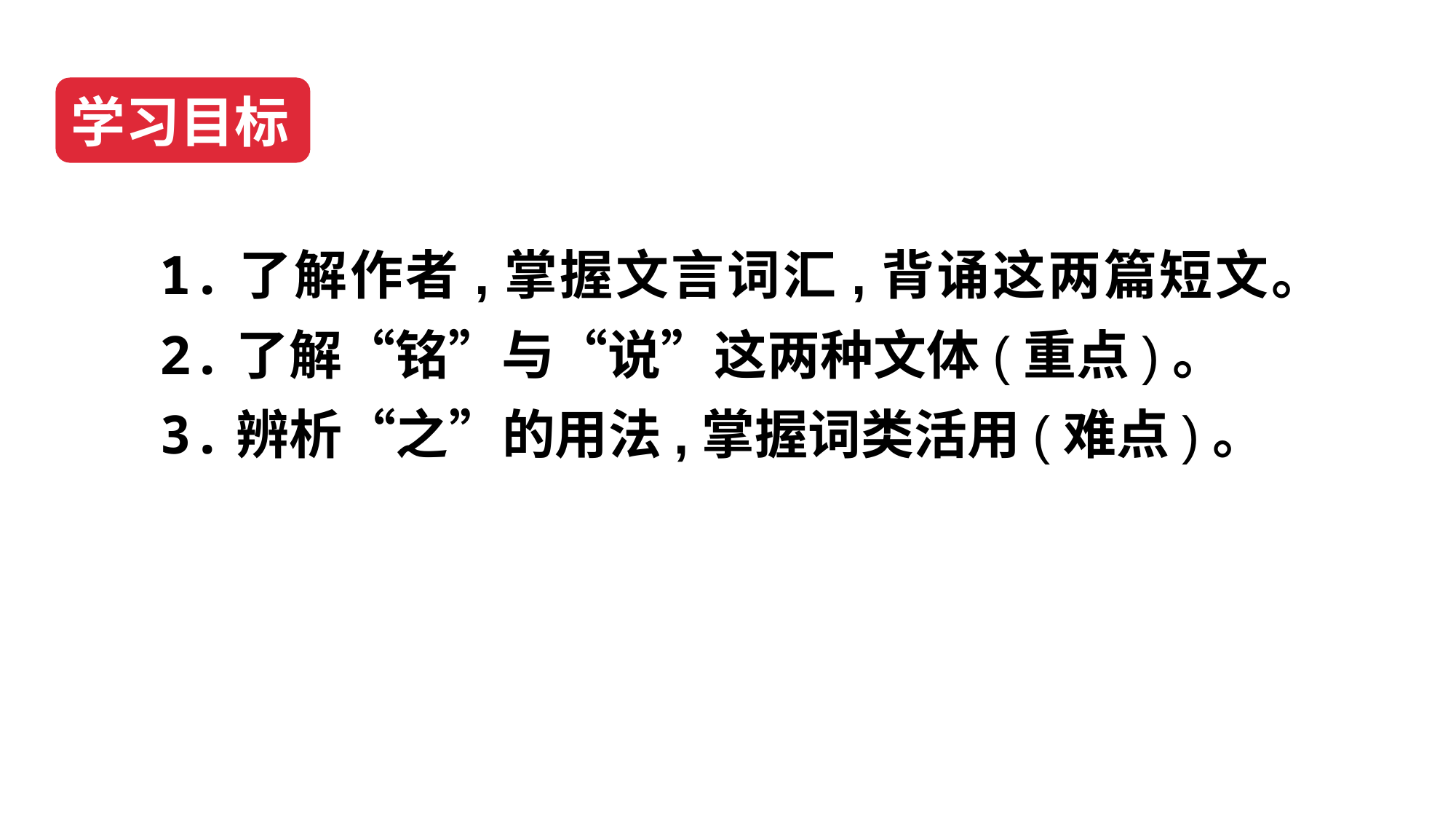

学习目标
1.了解作者,掌握文言词汇,背诵这两篇短文。
2.了解“铭”与“说”这两种文体(重点)。
3.辨析“之”的用法,掌握词类活用(难点)。